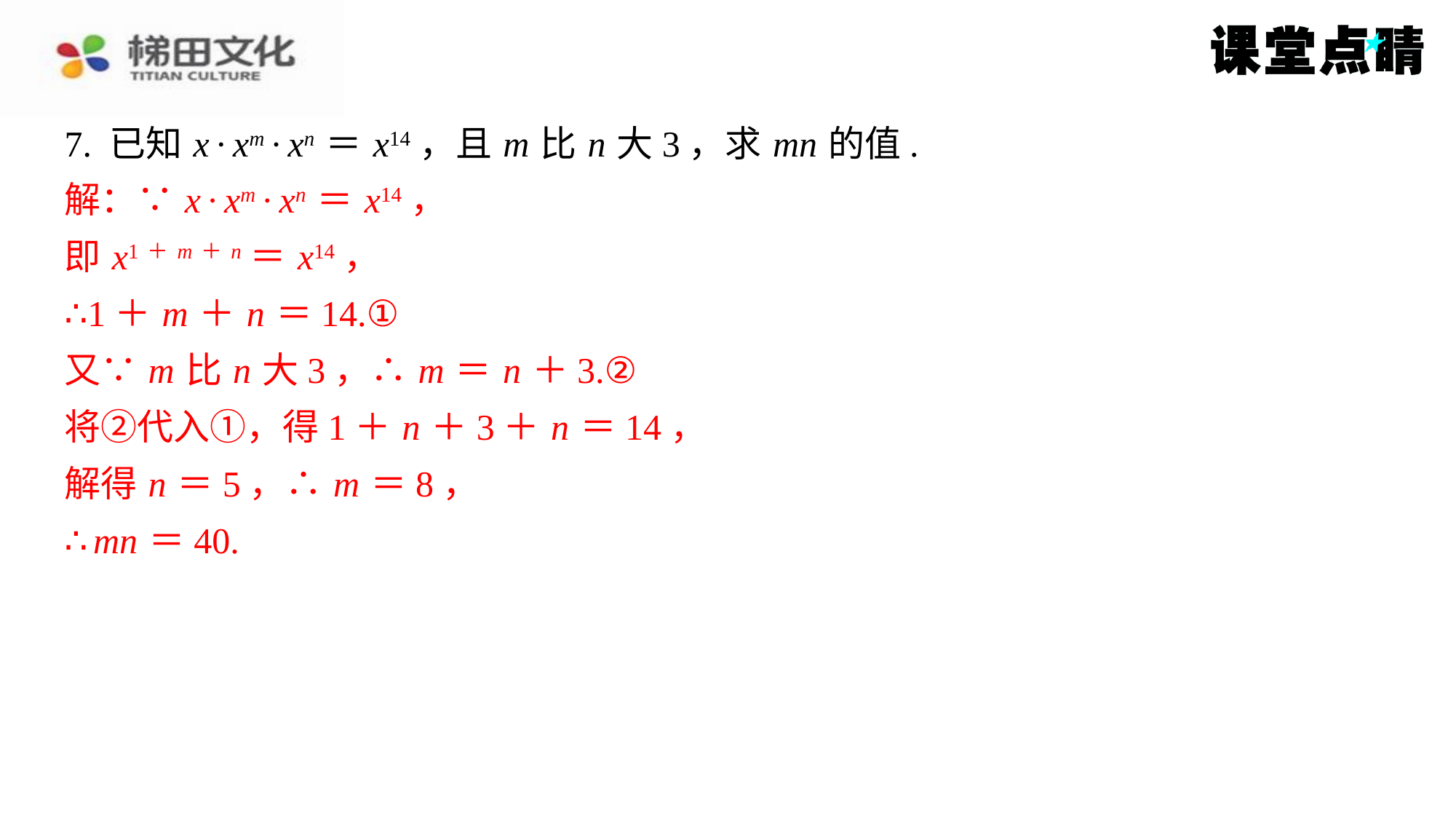

7. 已知 x · xm · xn ＝ x14，且 m 比 n 大3，求 mn 的值.
解：∵ x · xm · xn ＝ x14，
即 x1＋ m＋ n ＝ x14，
∴1＋ m ＋ n ＝14.①
又∵ m 比 n 大3，∴ m ＝ n ＋3.②
将②代入①，得1＋ n ＋3＋ n ＝14，
解得 n ＝5，∴ m ＝8，
∴ mn ＝40.
解：∵ x · xm · xn ＝ x14，
即 x1＋ m＋ n ＝ x14，
∴1＋ m ＋ n ＝14.①
又∵ m 比 n 大3，∴ m ＝ n ＋3.②
将②代入①，得1＋ n ＋3＋ n ＝14，
解得 n ＝5，∴ m ＝8，
∴ mn ＝40.